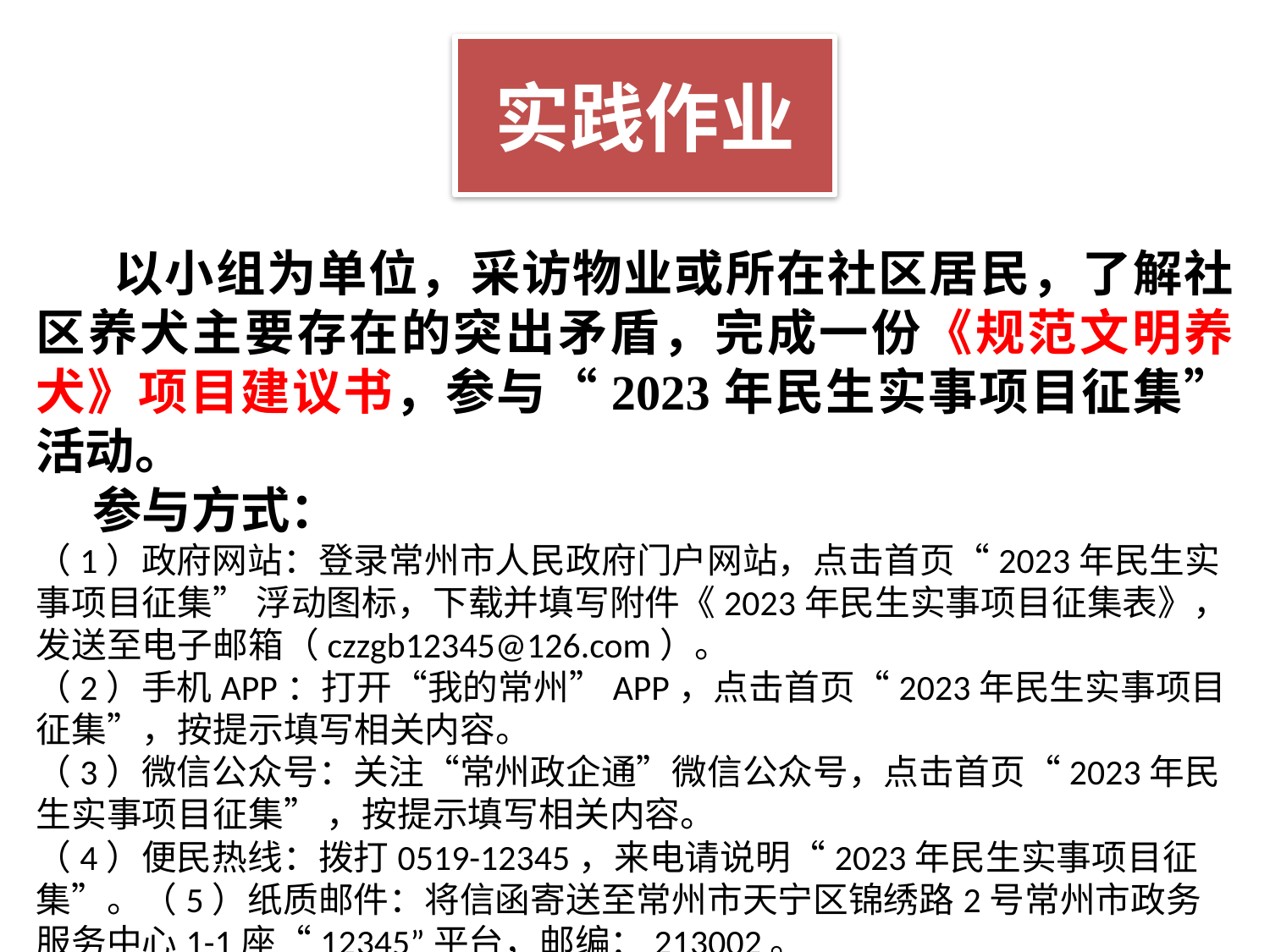

# 实践作业
     以小组为单位，采访物业或所在社区居民，了解社区养犬主要存在的突出矛盾，完成一份《规范文明养犬》项目建议书，参与“2023年民生实事项目征集”活动。
    参与方式：
（1）政府网站：登录常州市人民政府门户网站，点击首页“2023年民生实事项目征集” 浮动图标，下载并填写附件《2023年民生实事项目征集表》，发送至电子邮箱（czzgb12345@126.com）。
（2）手机APP：打开“我的常州”APP，点击首页“2023年民生实事项目征集”，按提示填写相关内容。
（3）微信公众号：关注“常州政企通”微信公众号，点击首页“2023年民生实事项目征集” ，按提示填写相关内容。
（4）便民热线：拨打0519-12345，来电请说明“2023年民生实事项目征集”。（5）纸质邮件：将信函寄送至常州市天宁区锦绣路2号常州市政务服务中心1-1座“12345”平台，邮编：213002。